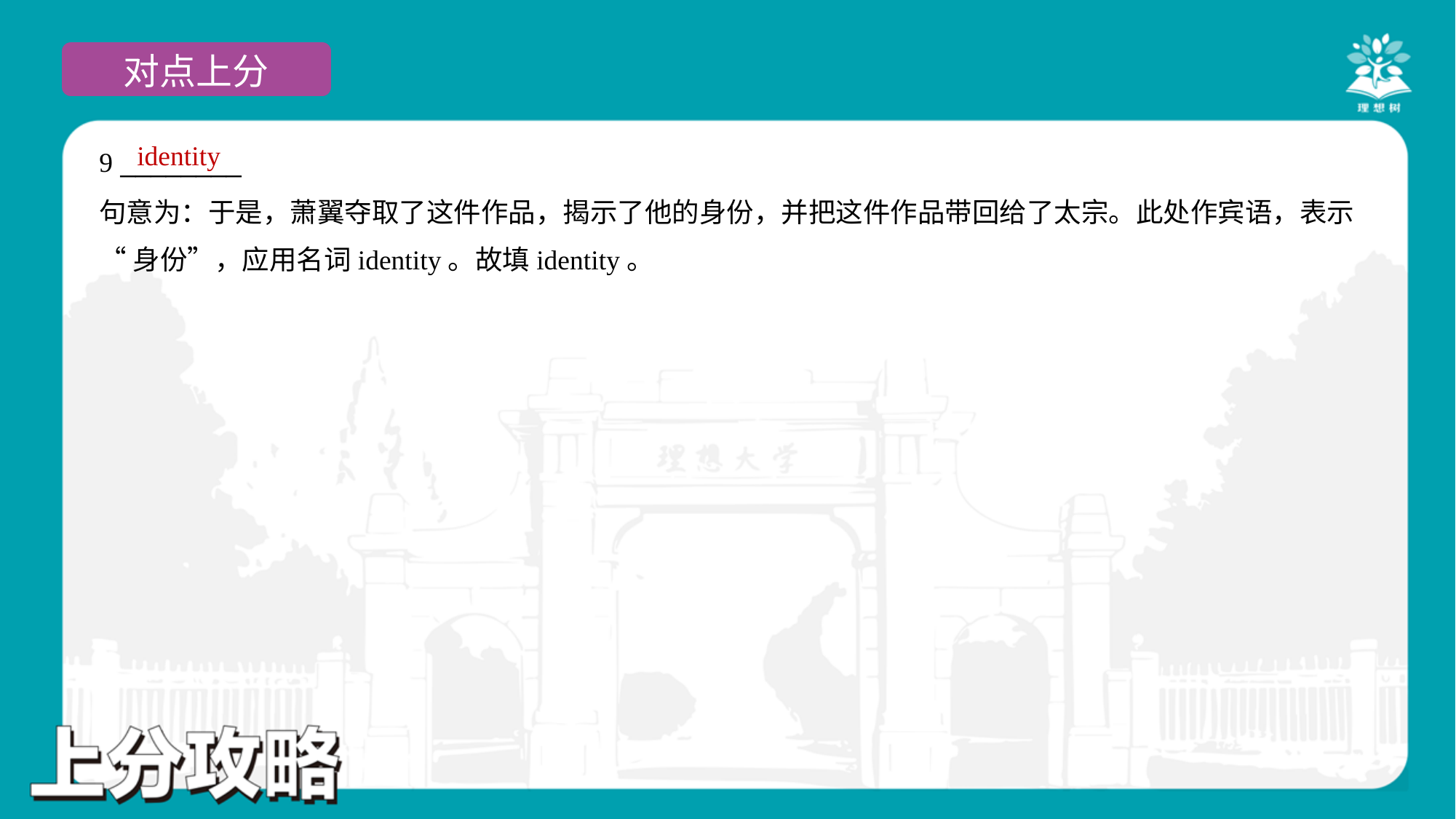

identity
9 ________
句意为：于是，萧翼夺取了这件作品，揭示了他的身份，并把这件作品带回给了太宗。此处作宾语，表示
“身份”，应用名词identity。故填identity。